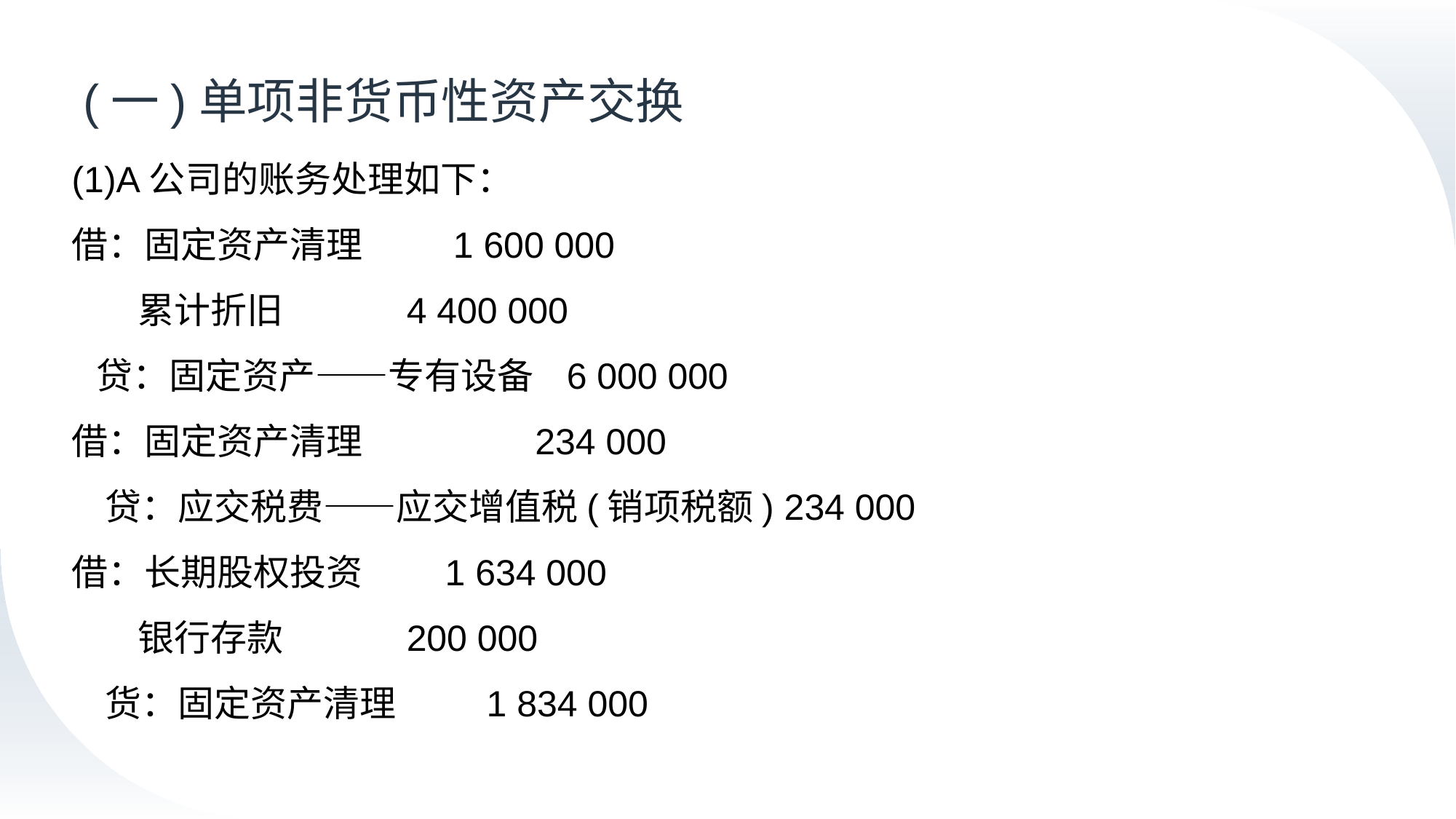

# (一)单项非货币性资产交换
(1)A公司的账务处理如下：
借：固定资产清理          1 600 000
       累计折旧              4 400 000
  贷：固定资产——专有设备   6 000 000
借：固定资产清理                    234 000
   贷：应交税费——应交增值税(销项税额) 234 000
借：长期股权投资         1 634 000
       银行存款              200 000
   货：固定资产清理          1 834 000